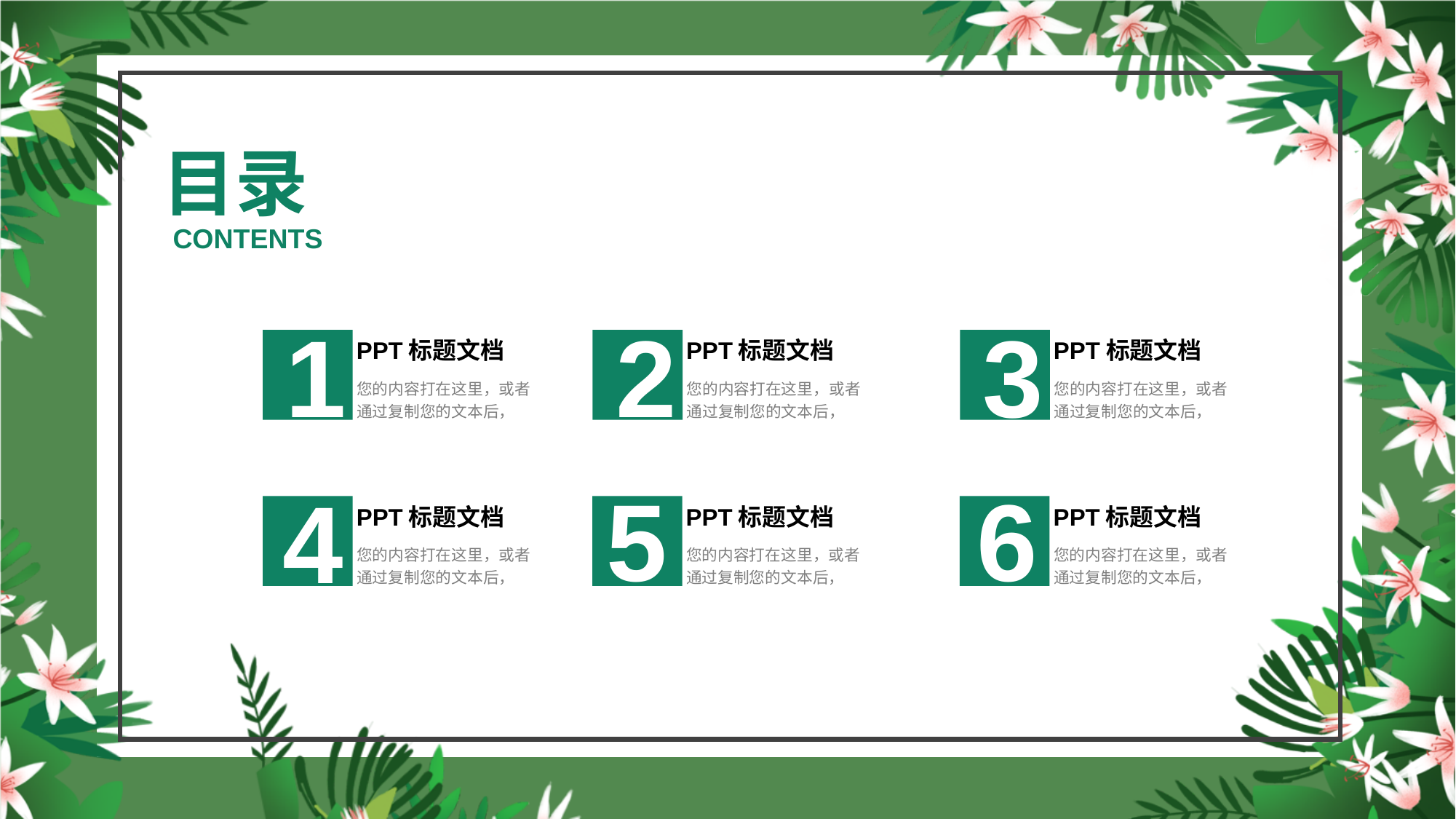

目录
CONTENTS
1

PPT标题文档
您的内容打在这里，或者通过复制您的文本后，
2

PPT标题文档
您的内容打在这里，或者通过复制您的文本后，
3

PPT标题文档
您的内容打在这里，或者通过复制您的文本后，
5

PPT标题文档
您的内容打在这里，或者通过复制您的文本后，
6

PPT标题文档
您的内容打在这里，或者通过复制您的文本后，
4

PPT标题文档
您的内容打在这里，或者通过复制您的文本后，